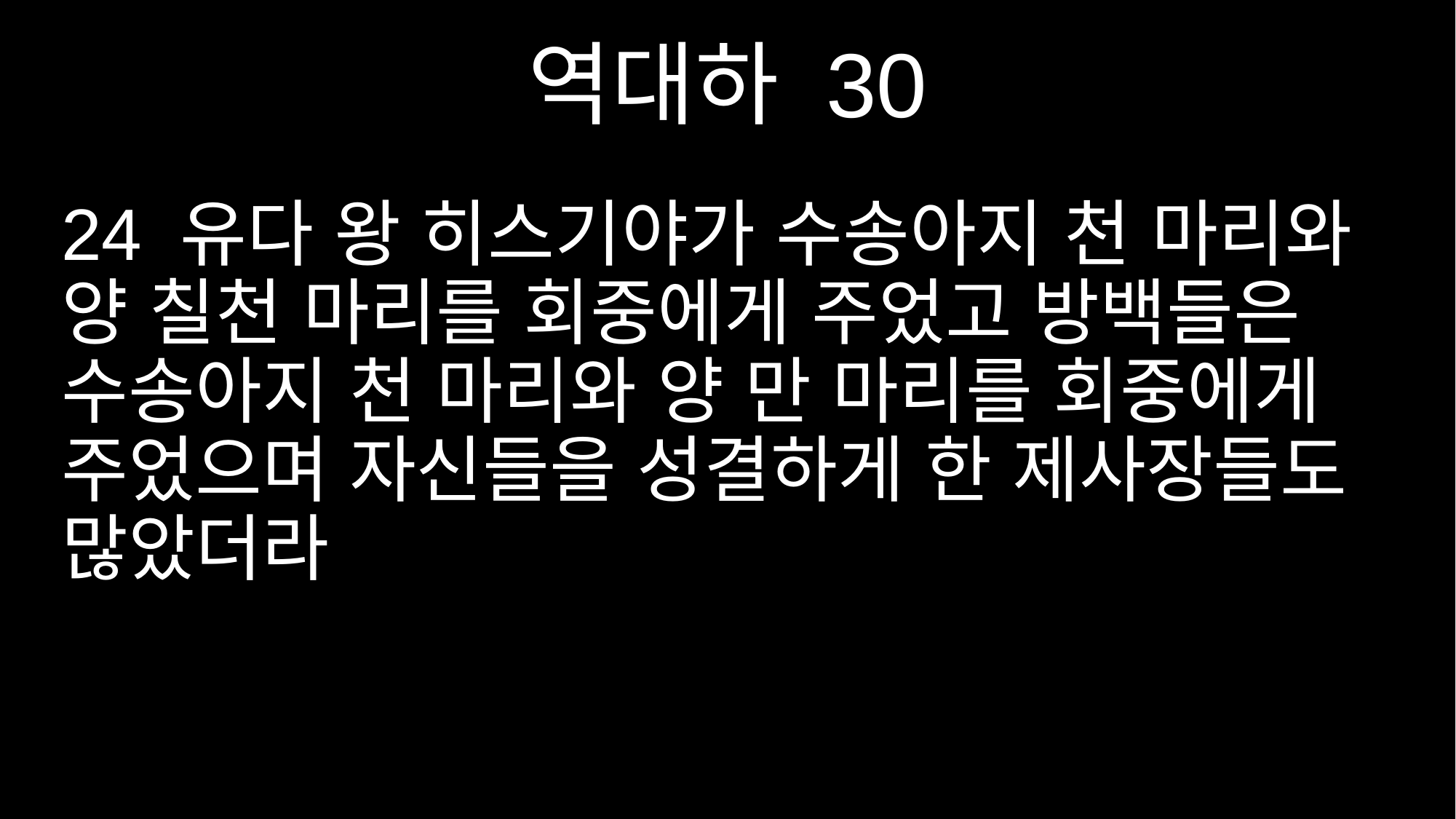

역대하 30
24 유다 왕 히스기야가 수송아지 천 마리와 양 칠천 마리를 회중에게 주었고 방백들은 수송아지 천 마리와 양 만 마리를 회중에게 주었으며 자신들을 성결하게 한 제사장들도 많았더라